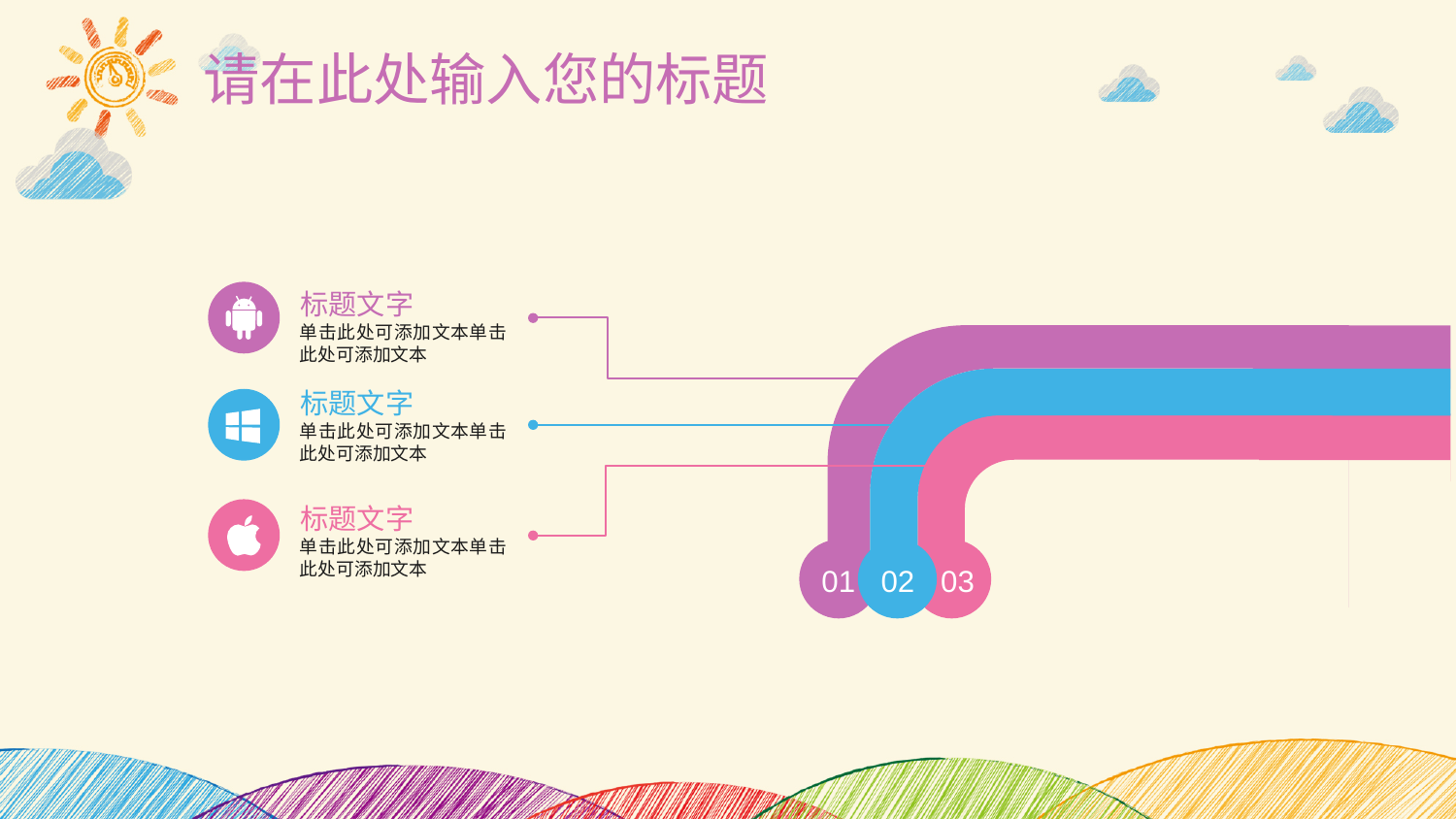

请在此处输入您的标题
标题文字
单击此处可添加文本单击此处可添加文本

01

02
标题文字
单击此处可添加文本单击此处可添加文本

03

标题文字
单击此处可添加文本单击此处可添加文本